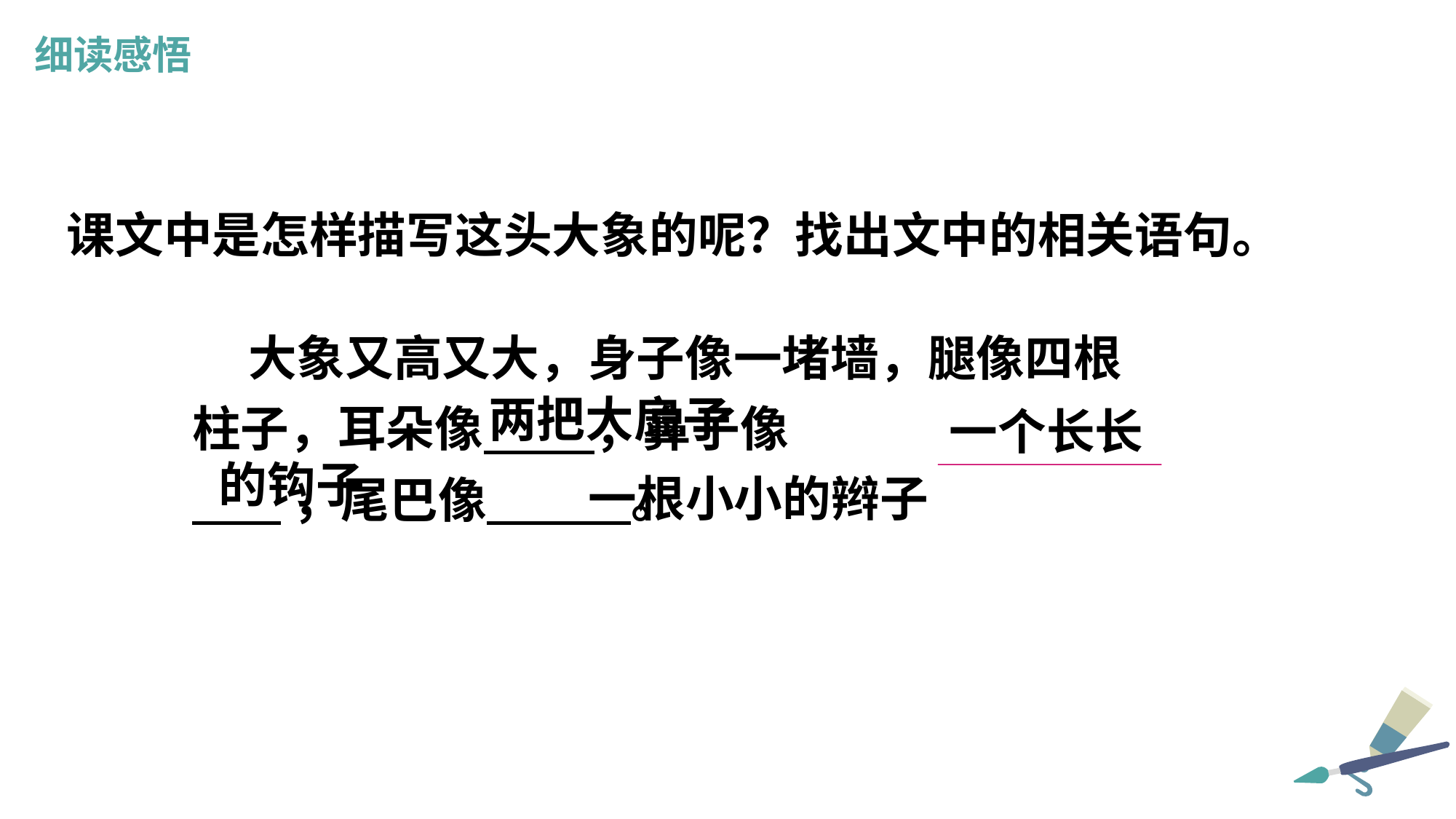

细读感悟
    课文中是怎样描写这头大象的呢？找出文中的相关语句。
    大象又高又大，身子像一堵墙，腿像四根
柱子，耳朵像          ，鼻子像
        ，尾巴像             。
两把大扇子
一个长长
的钩子
一根小小的辫子